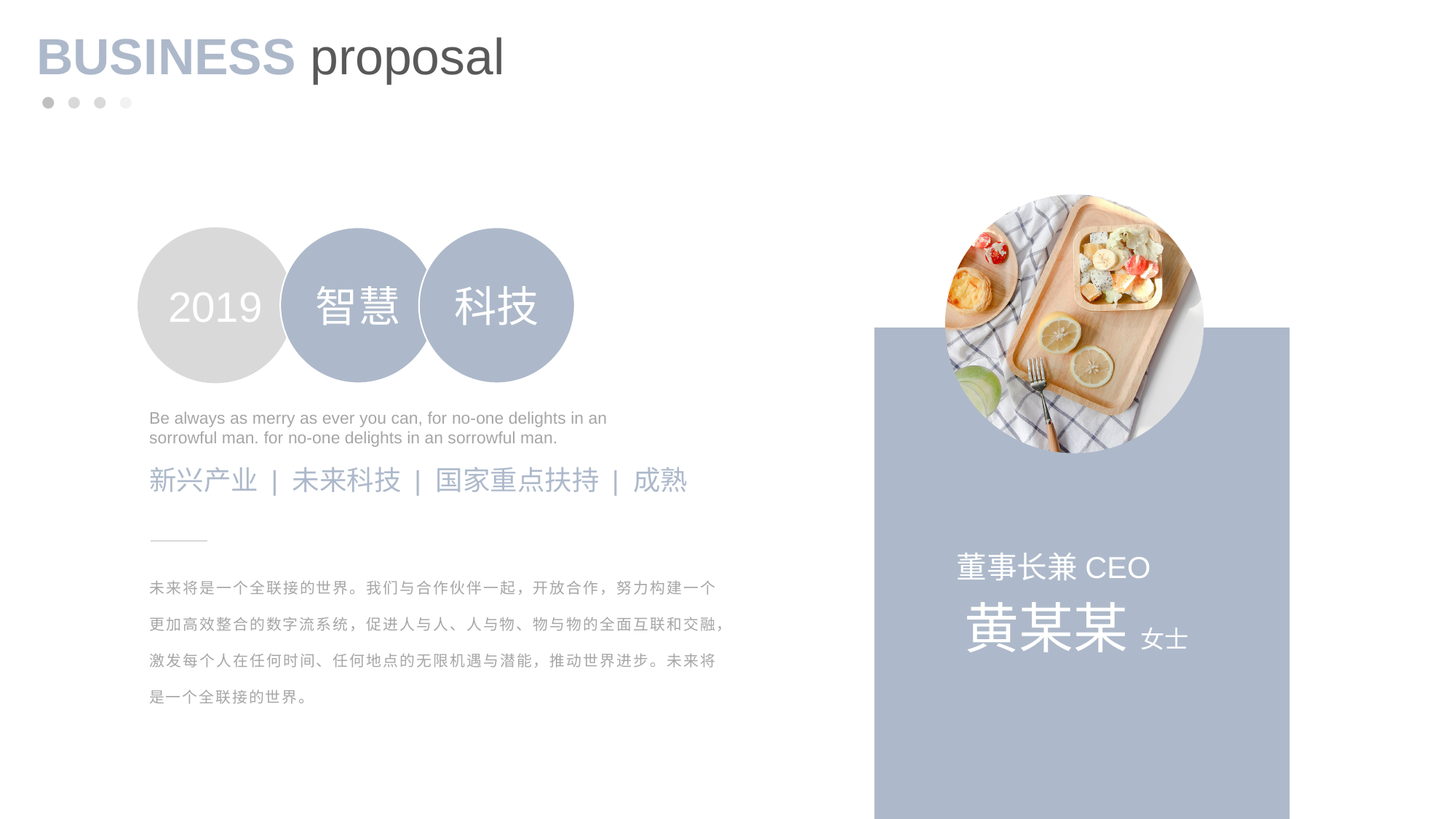

BUSINESS proposal

2019

智慧

科技

Be always as merry as ever you can, for no-one delights in an sorrowful man. for no-one delights in an sorrowful man.
新兴产业 | 未来科技 | 国家重点扶持 | 成熟
未来将是一个全联接的世界。我们与合作伙伴一起，开放合作，努力构建一个更加高效整合的数字流系统，促进人与人、人与物、物与物的全面互联和交融，激发每个人在任何时间、任何地点的无限机遇与潜能，推动世界进步。未来将是一个全联接的世界。
董事长兼CEO
黄某某 女士